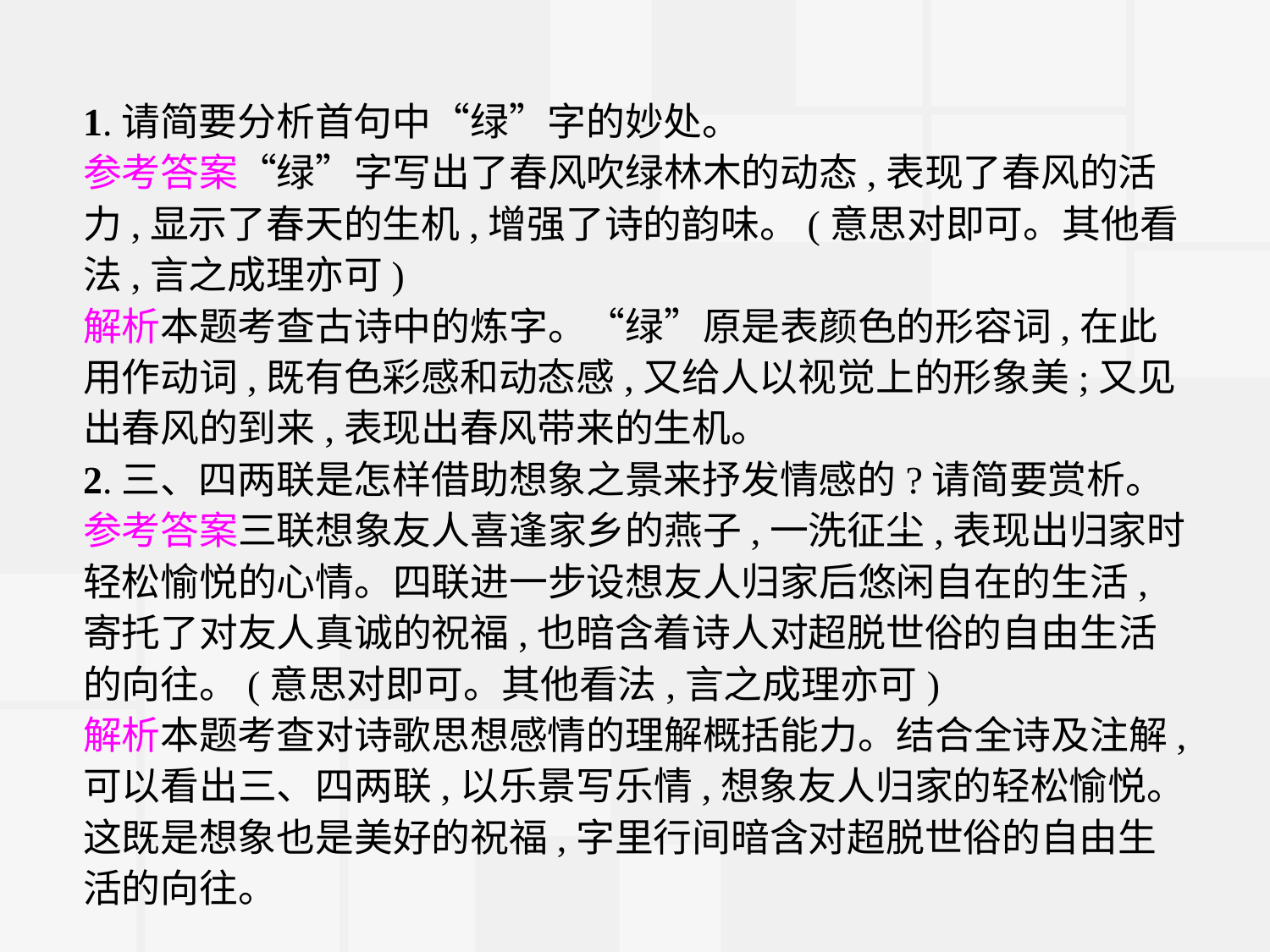

1.请简要分析首句中“绿”字的妙处。
参考答案“绿”字写出了春风吹绿林木的动态,表现了春风的活力,显示了春天的生机,增强了诗的韵味。(意思对即可。其他看法,言之成理亦可)
解析本题考查古诗中的炼字。“绿”原是表颜色的形容词,在此用作动词,既有色彩感和动态感,又给人以视觉上的形象美;又见出春风的到来,表现出春风带来的生机。
2.三、四两联是怎样借助想象之景来抒发情感的?请简要赏析。
参考答案三联想象友人喜逢家乡的燕子,一洗征尘,表现出归家时轻松愉悦的心情。四联进一步设想友人归家后悠闲自在的生活,寄托了对友人真诚的祝福,也暗含着诗人对超脱世俗的自由生活的向往。(意思对即可。其他看法,言之成理亦可)
解析本题考查对诗歌思想感情的理解概括能力。结合全诗及注解,可以看出三、四两联,以乐景写乐情,想象友人归家的轻松愉悦。这既是想象也是美好的祝福,字里行间暗含对超脱世俗的自由生活的向往。